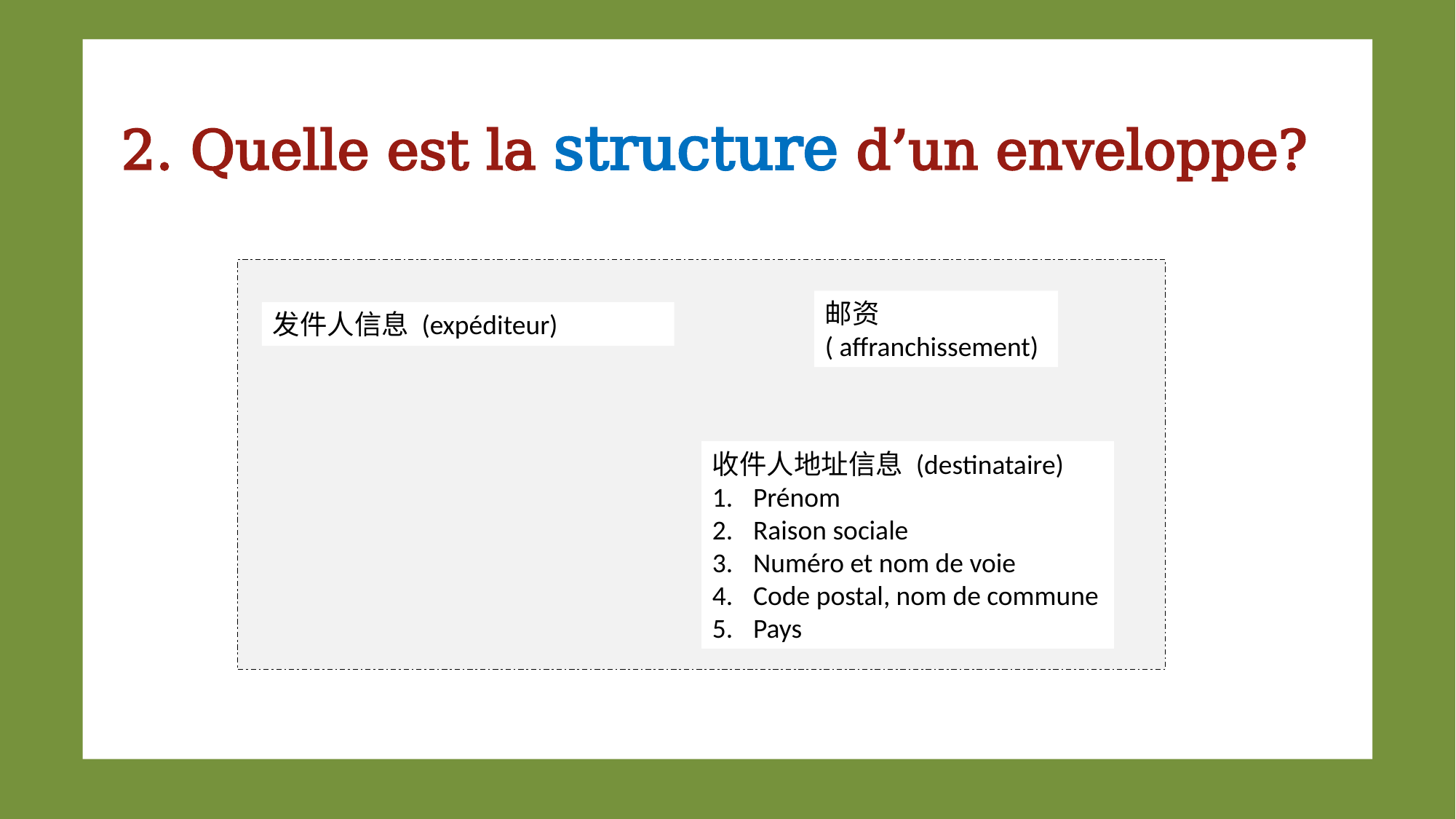

2. Quelle est la structure d’un enveloppe?

邮资 ( affranchissement)
发件人信息 (expéditeur)
收件人地址信息 (destinataire)
Prénom
Raison sociale
Numéro et nom de voie
Code postal, nom de commune
Pays